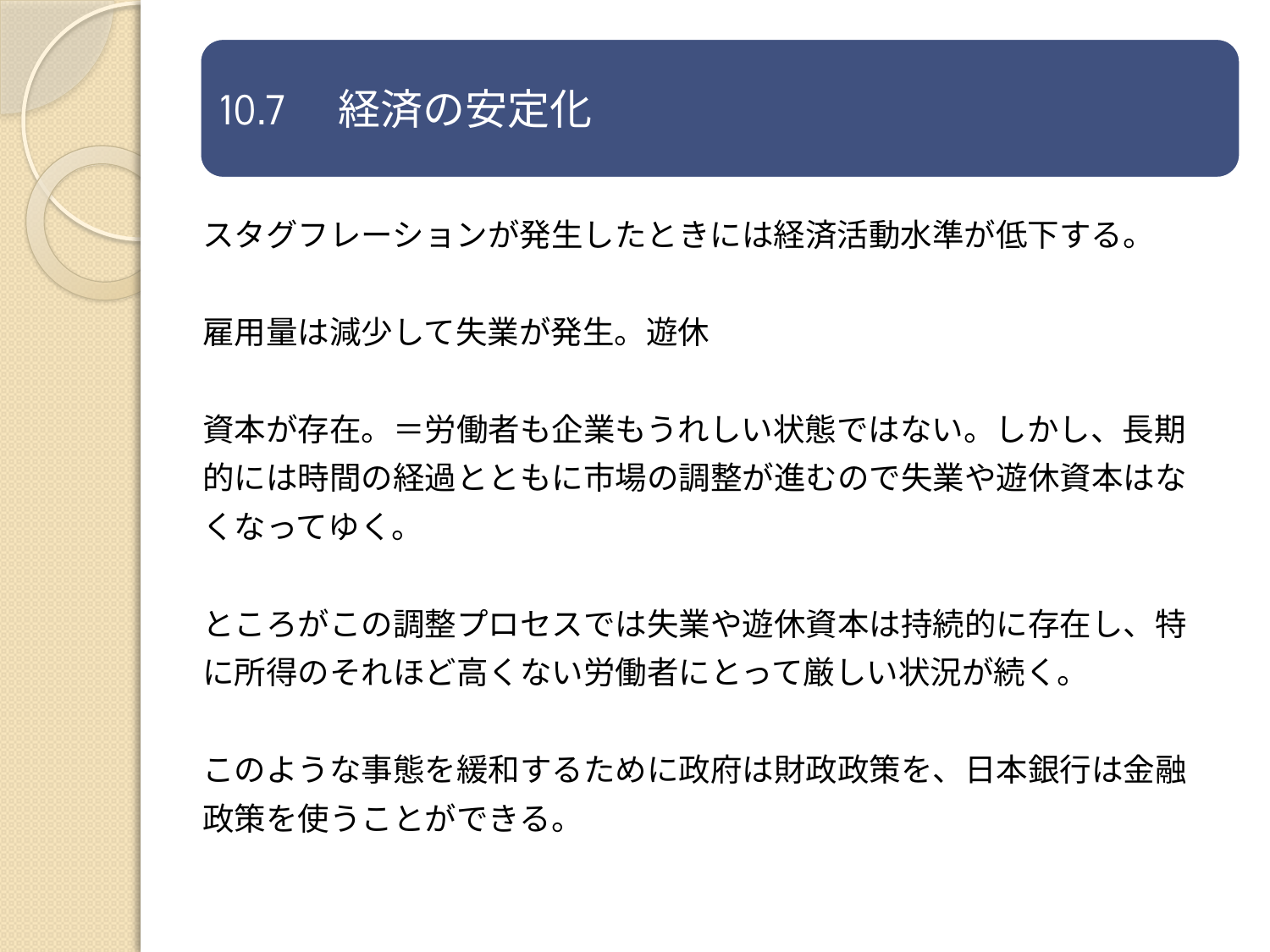

10.7　経済の安定化
スタグフレーションが発生したときには経済活動水準が低下する。

雇用量は減少して失業が発生。遊休

資本が存在。＝労働者も企業もうれしい状態ではない。しかし、長期
的には時間の経過とともに市場の調整が進むので失業や遊休資本はな
くなってゆく。

ところがこの調整プロセスでは失業や遊休資本は持続的に存在し、特
に所得のそれほど高くない労働者にとって厳しい状況が続く。

このような事態を緩和するために政府は財政政策を、日本銀行は金融
政策を使うことができる。